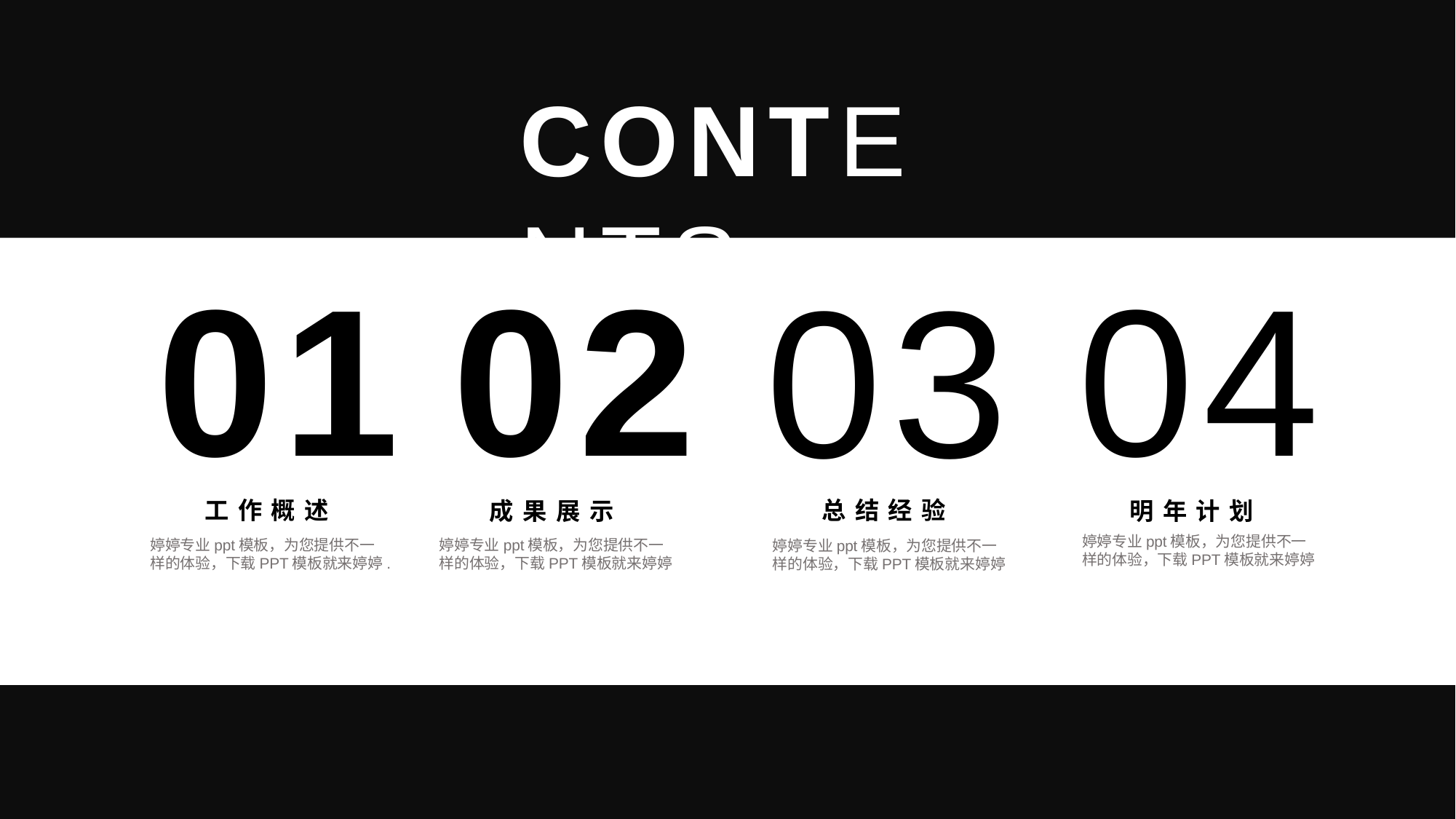

CONTENTS
01
02
04
03
工作概述
   总结经验
   成果展示
   明年计划
婷婷专业ppt模板，为您提供不一样的体验，下载PPT模板就来婷婷
婷婷专业ppt模板，为您提供不一样的体验，下载PPT模板就来婷婷
婷婷专业ppt模板，为您提供不一样的体验，下载PPT模板就来婷婷.
婷婷专业ppt模板，为您提供不一样的体验，下载PPT模板就来婷婷